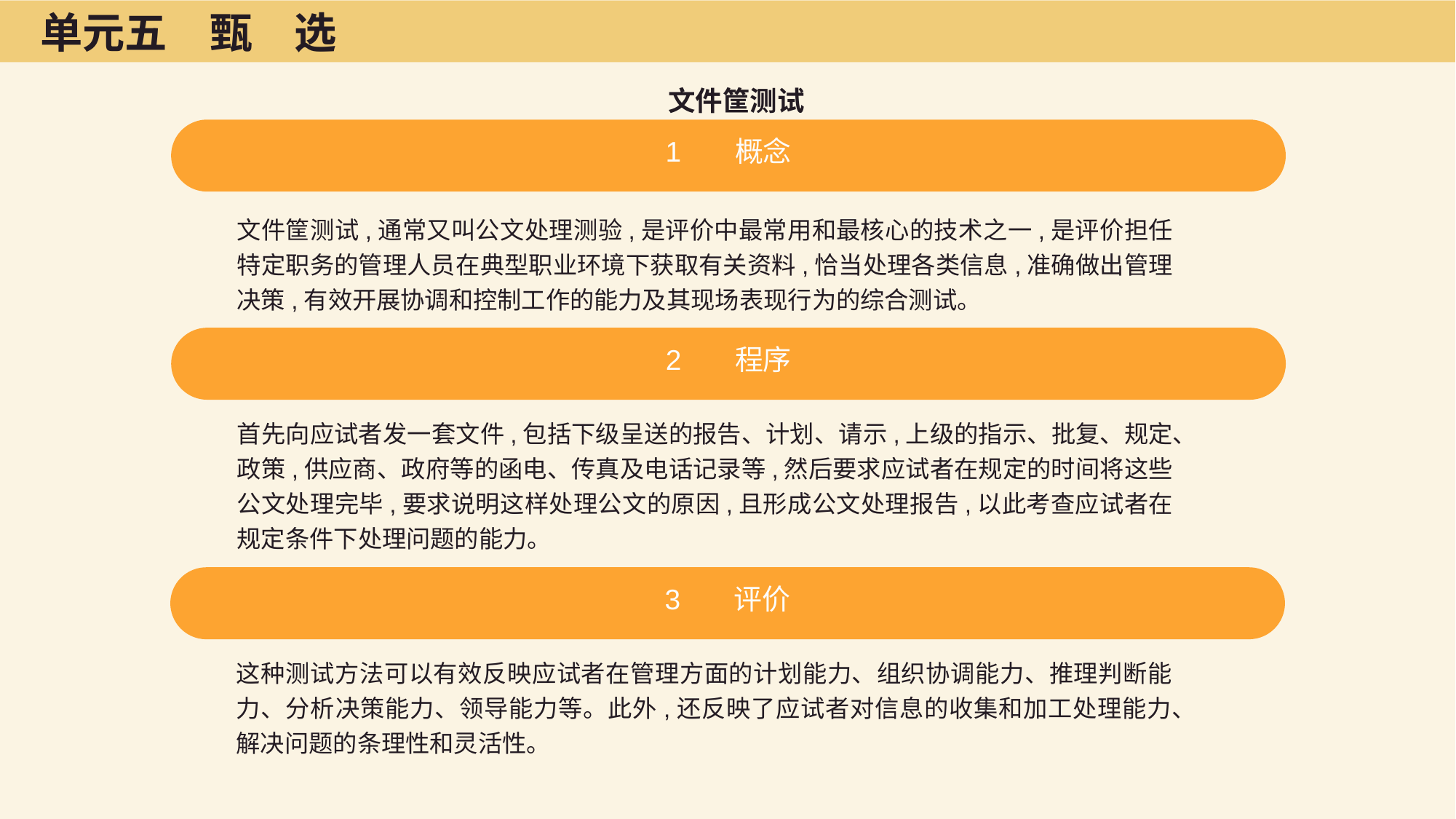

单元五　甄　选
文件筐测试

1      概念
文件筐测试,通常又叫公文处理测验,是评价中最常用和最核心的技术之一,是评价担任特定职务的管理人员在典型职业环境下获取有关资料,恰当处理各类信息,准确做出管理决策,有效开展协调和控制工作的能力及其现场表现行为的综合测试。

2      程序
首先向应试者发一套文件,包括下级呈送的报告、计划、请示,上级的指示、批复、规定、政策,供应商、政府等的函电、传真及电话记录等,然后要求应试者在规定的时间将这些公文处理完毕,要求说明这样处理公文的原因,且形成公文处理报告,以此考查应试者在规定条件下处理问题的能力。

3      评价
这种测试方法可以有效反映应试者在管理方面的计划能力、组织协调能力、推理判断能力、分析决策能力、领导能力等。此外,还反映了应试者对信息的收集和加工处理能力、解决问题的条理性和灵活性。